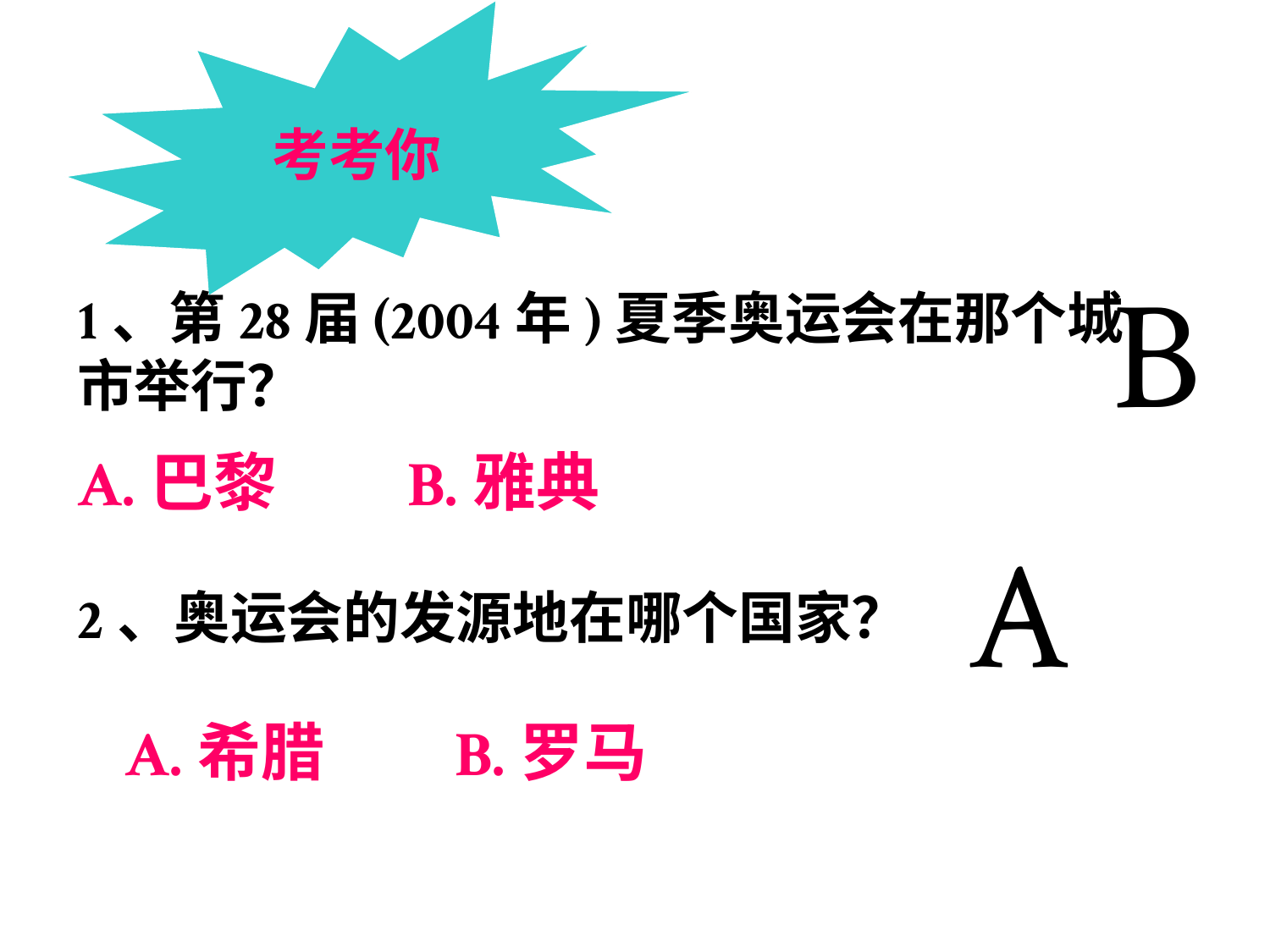

考考你
B
1、第28届(2004年)夏季奥运会在那个城市举行？
A.巴黎        B.雅典
A
2、奥运会的发源地在哪个国家？
 A.希腊        B.罗马